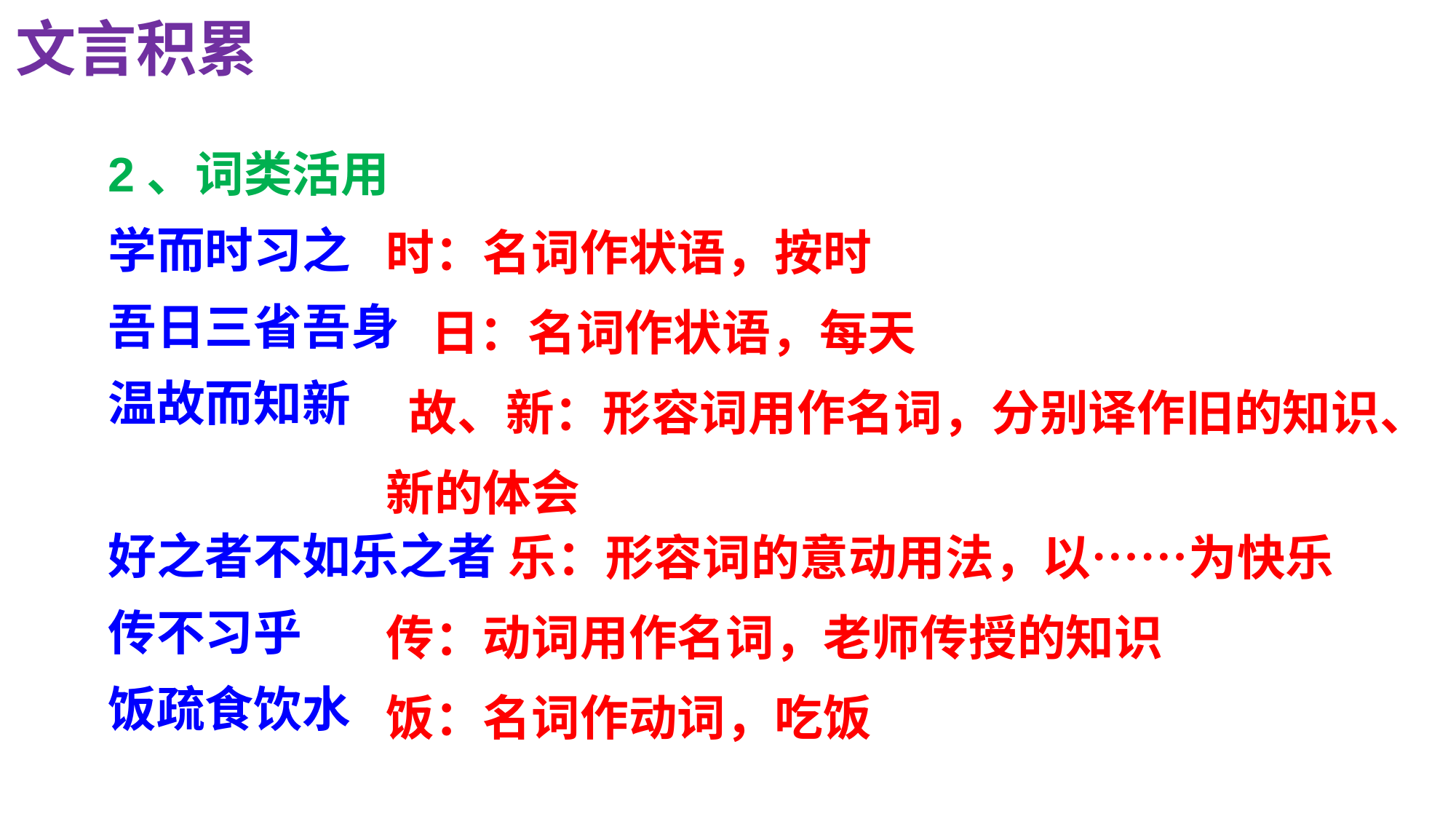

文言积累
2、词类活用
学而时习之
吾日三省吾身
温故而知新

好之者不如乐之者
传不习乎
饭疏食饮水

时：名词作状语，按时
   日：名词作状语，每天
 故、新：形容词用作名词，分别译作旧的知识、新的体会

          乐：形容词的意动用法，以……为快乐
传：动词用作名词，老师传授的知识
饭：名词作动词，吃饭